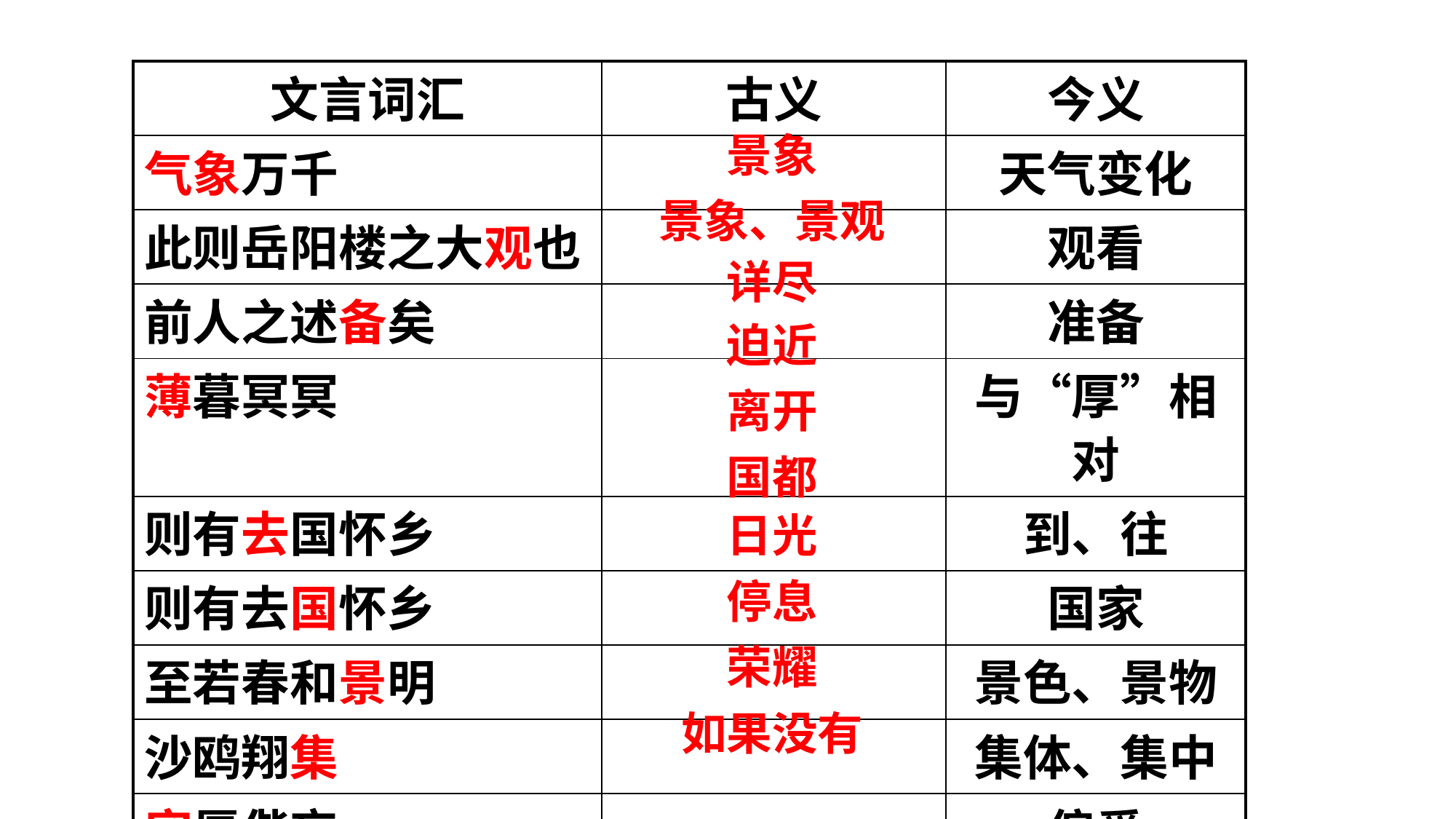

| 文言词汇 | 古义 | 今义 |
| --- | --- | --- |
| 气象万千 |  | 天气变化 |
| 此则岳阳楼之大观也 |  | 观看 |
| 前人之述备矣 |  | 准备 |
| 薄暮冥冥 |  | 与“厚”相对 |
| 则有去国怀乡 |  | 到、往 |
| 则有去国怀乡 |  | 国家 |
| 至若春和景明 |  | 景色、景物 |
| 沙鸥翔集 |  | 集体、集中 |
| 宠辱偕忘 |  | 偏爱 |
| 微斯人 |  | 微小 |
景象
景象、景观
详尽
迫近
离开
国都
日光
停息
荣耀
如果没有